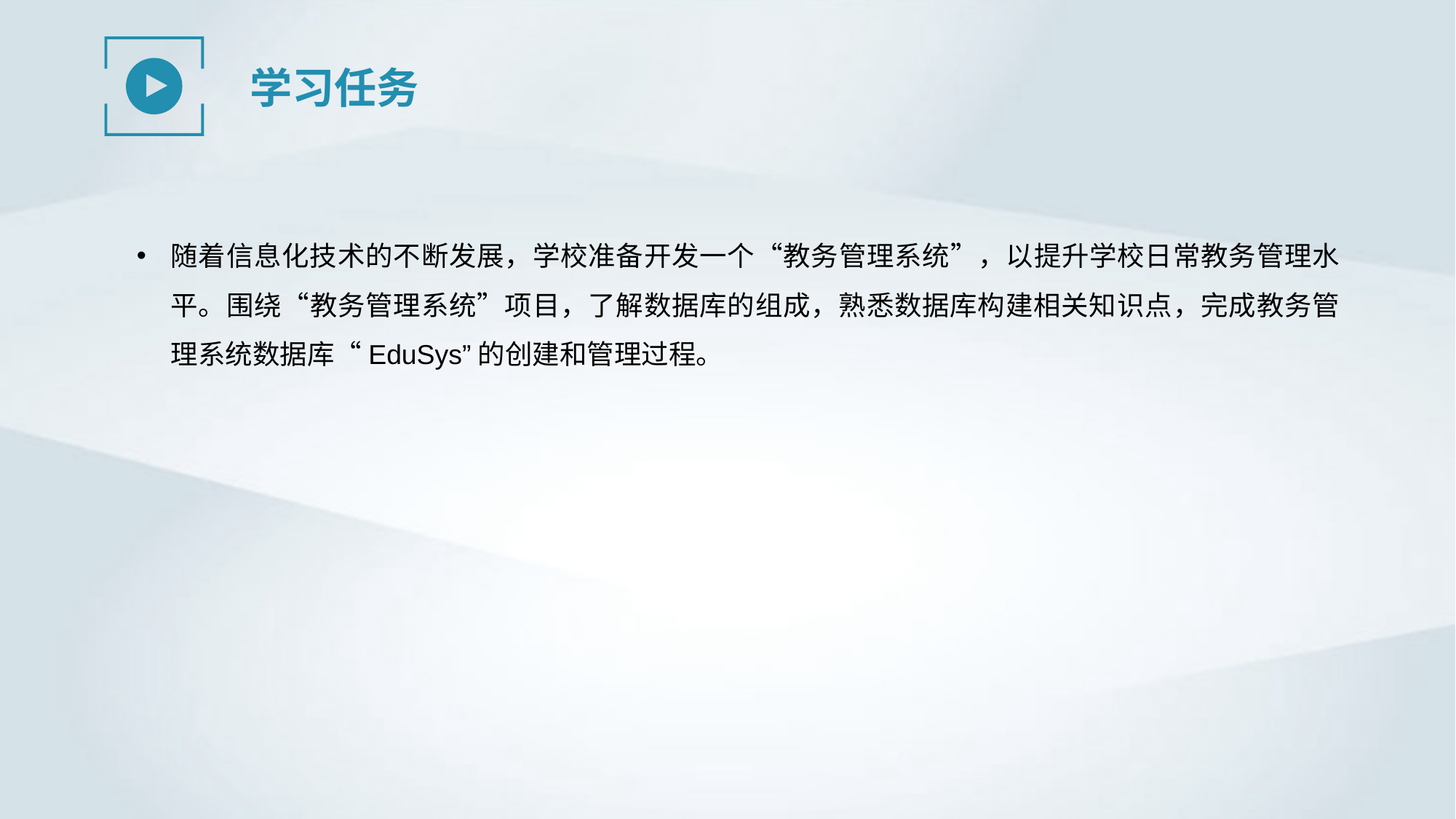

学习任务
随着信息化技术的不断发展，学校准备开发一个“教务管理系统”，以提升学校日常教务管理水平。围绕“教务管理系统”项目，了解数据库的组成，熟悉数据库构建相关知识点，完成教务管理系统数据库“EduSys”的创建和管理过程。